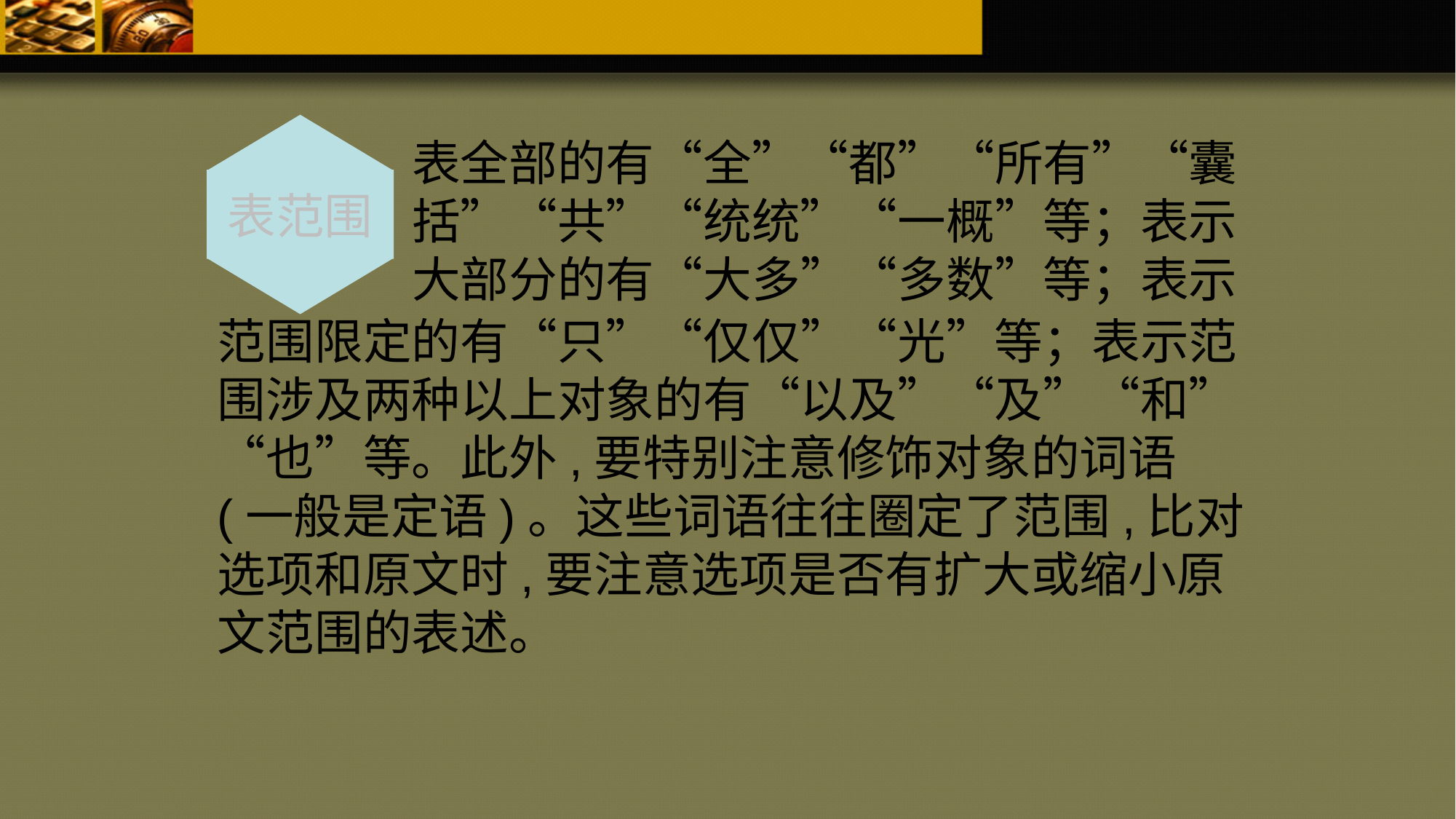

表范围
表全部的有“全”“都”“所有”“囊括”“共”“统统”“一概”等；表示大部分的有“大多”“多数”等；表示
范围限定的有“只”“仅仅”“光”等；表示范围涉及两种以上对象的有“以及”“及”“和”“也”等。此外,要特别注意修饰对象的词语(一般是定语)。这些词语往往圈定了范围,比对选项和原文时,要注意选项是否有扩大或缩小原文范围的表述。